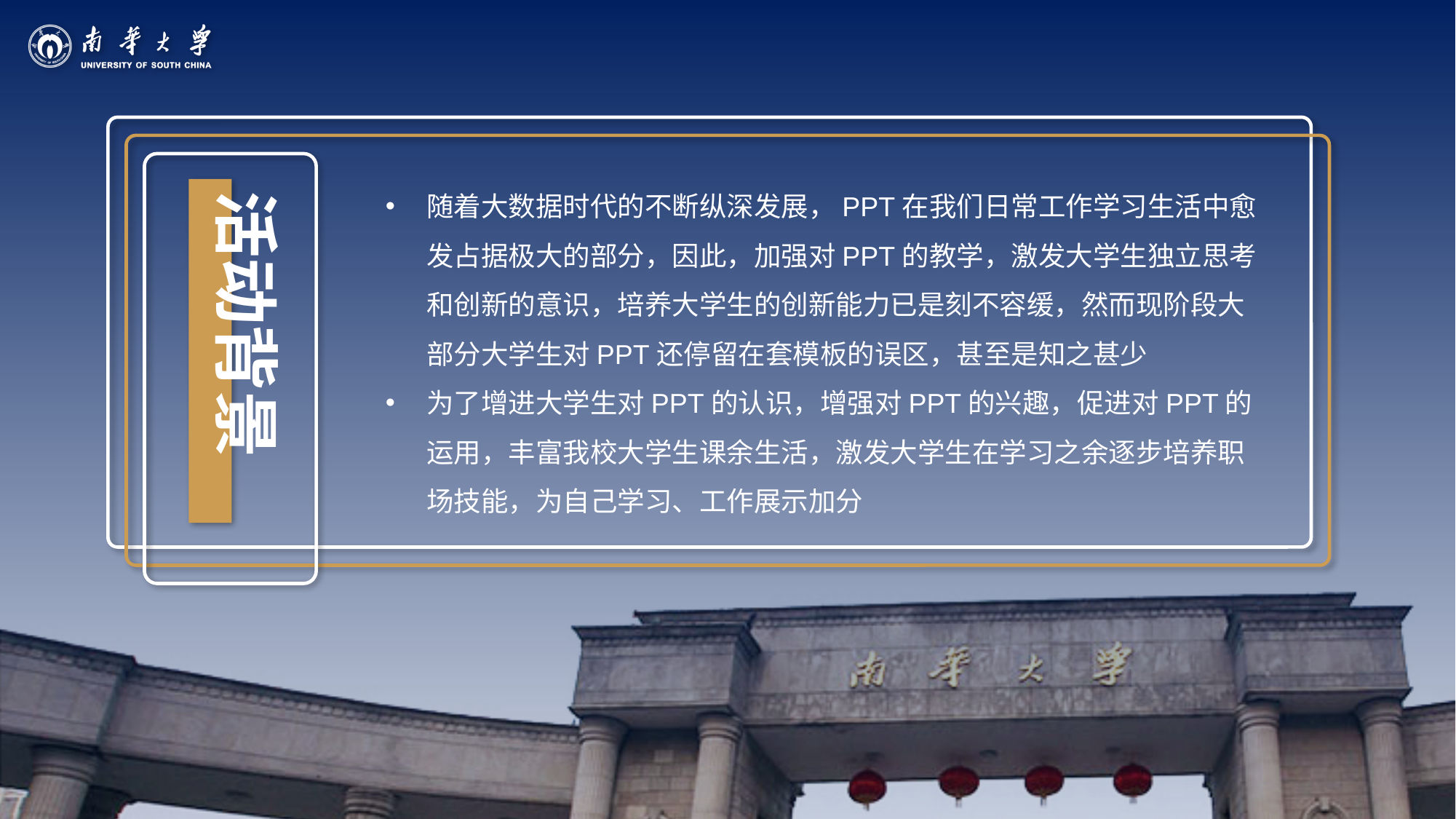

随着大数据时代的不断纵深发展，PPT在我们日常工作学习生活中愈发占据极大的部分，因此，加强对PPT的教学，激发大学生独立思考和创新的意识，培养大学生的创新能力已是刻不容缓，然而现阶段大部分大学生对PPT还停留在套模板的误区，甚至是知之甚少
为了增进大学生对PPT的认识，增强对PPT的兴趣，促进对PPT的运用，丰富我校大学生课余生活，激发大学生在学习之余逐步培养职场技能，为自己学习、工作展示加分
活动背景